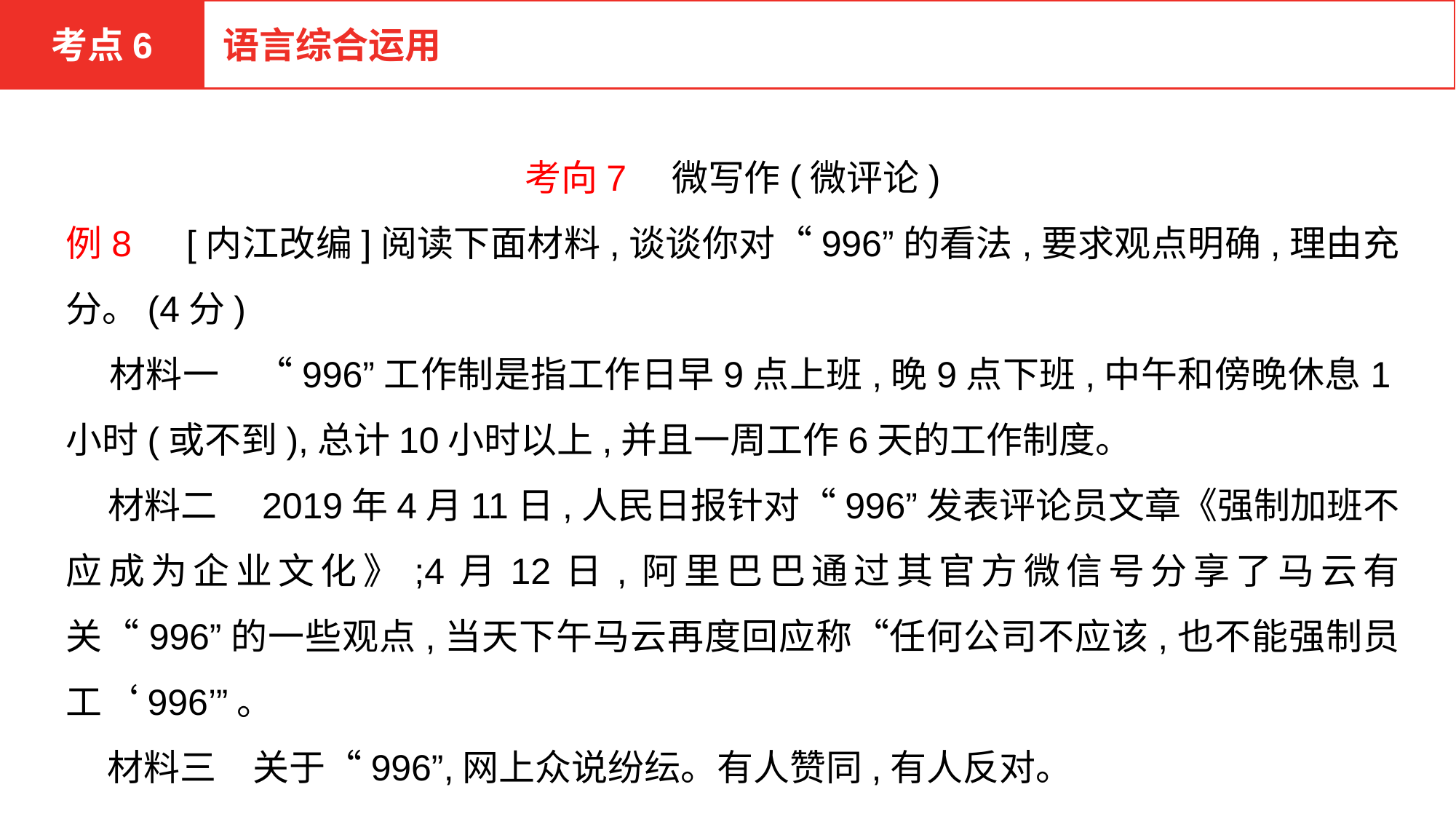

考点6
语言综合运用
考向7　微写作(微评论)
例8　[内江改编]阅读下面材料,谈谈你对“996”的看法,要求观点明确,理由充分。(4分)
    材料一　“996”工作制是指工作日早9点上班,晚9点下班,中午和傍晚休息1小时(或不到),总计10小时以上,并且一周工作6天的工作制度。
    材料二　2019年4月11日,人民日报针对“996”发表评论员文章《强制加班不应成为企业文化》;4月12日,阿里巴巴通过其官方微信号分享了马云有关“996”的一些观点,当天下午马云再度回应称“任何公司不应该,也不能强制员工‘996’”。
    材料三　关于“996”,网上众说纷纭。有人赞同,有人反对。